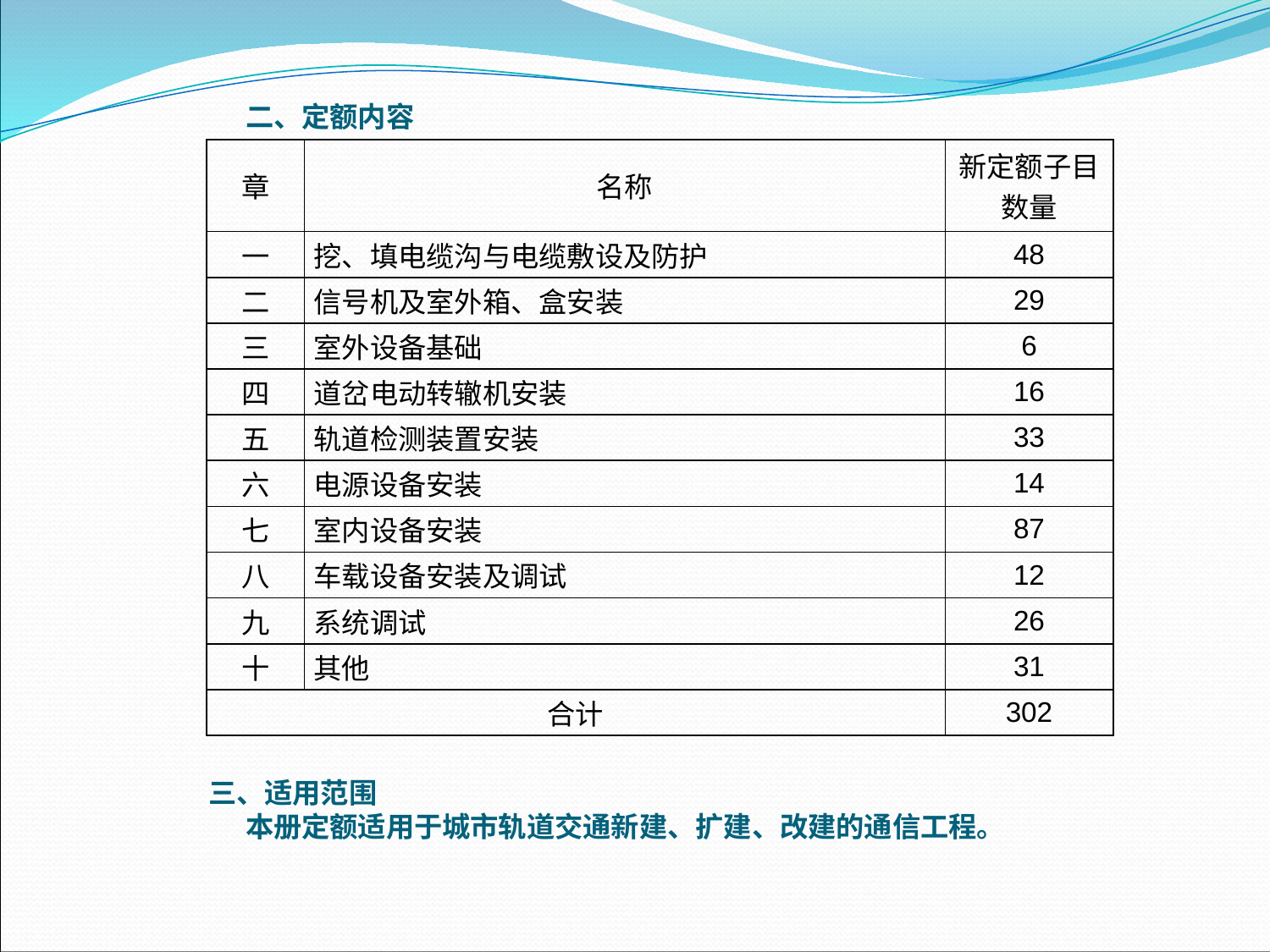

二、定额内容
| 章 | 名称 | 新定额子目数量 |
| --- | --- | --- |
| 一 | 挖、填电缆沟与电缆敷设及防护 | 48 |
| 二 | 信号机及室外箱、盒安装 | 29 |
| 三 | 室外设备基础 | 6 |
| 四 | 道岔电动转辙机安装 | 16 |
| 五 | 轨道检测装置安装 | 33 |
| 六 | 电源设备安装 | 14 |
| 七 | 室内设备安装 | 87 |
| 八 | 车载设备安装及调试 | 12 |
| 九 | 系统调试 | 26 |
| 十 | 其他 | 31 |
| 合计 |  | 302 |

三、适用范围本册定额适用于城市轨道交通新建、扩建、改建的通信工程。